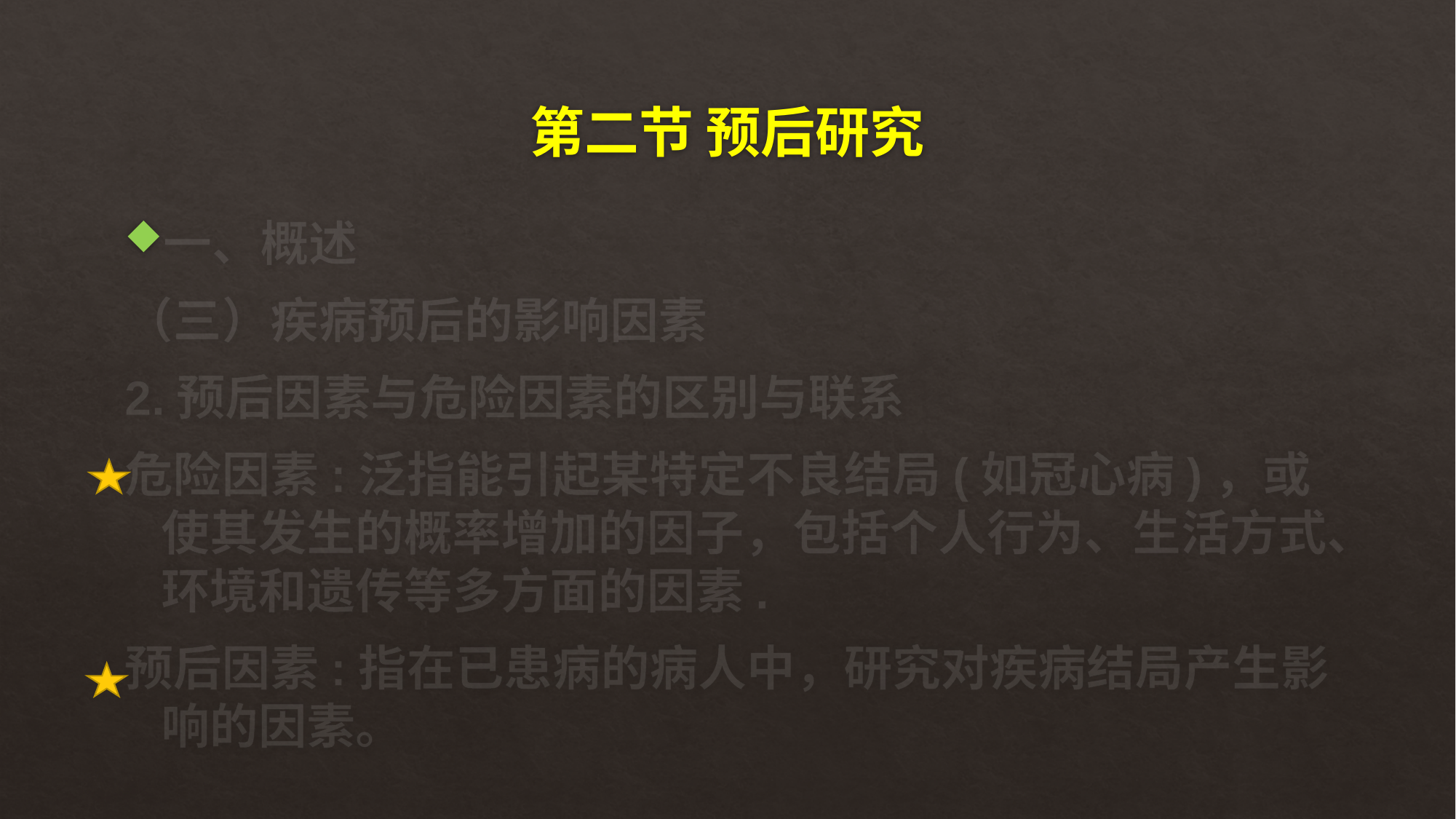

# 第二节 预后研究
一、概述
（三）疾病预后的影响因素
2.预后因素与危险因素的区别与联系
危险因素:泛指能引起某特定不良结局(如冠心病)，或使其发生的概率增加的因子，包括个人行为、生活方式、环境和遗传等多方面的因素.
预后因素:指在已患病的病人中，研究对疾病结局产生影响的因素。